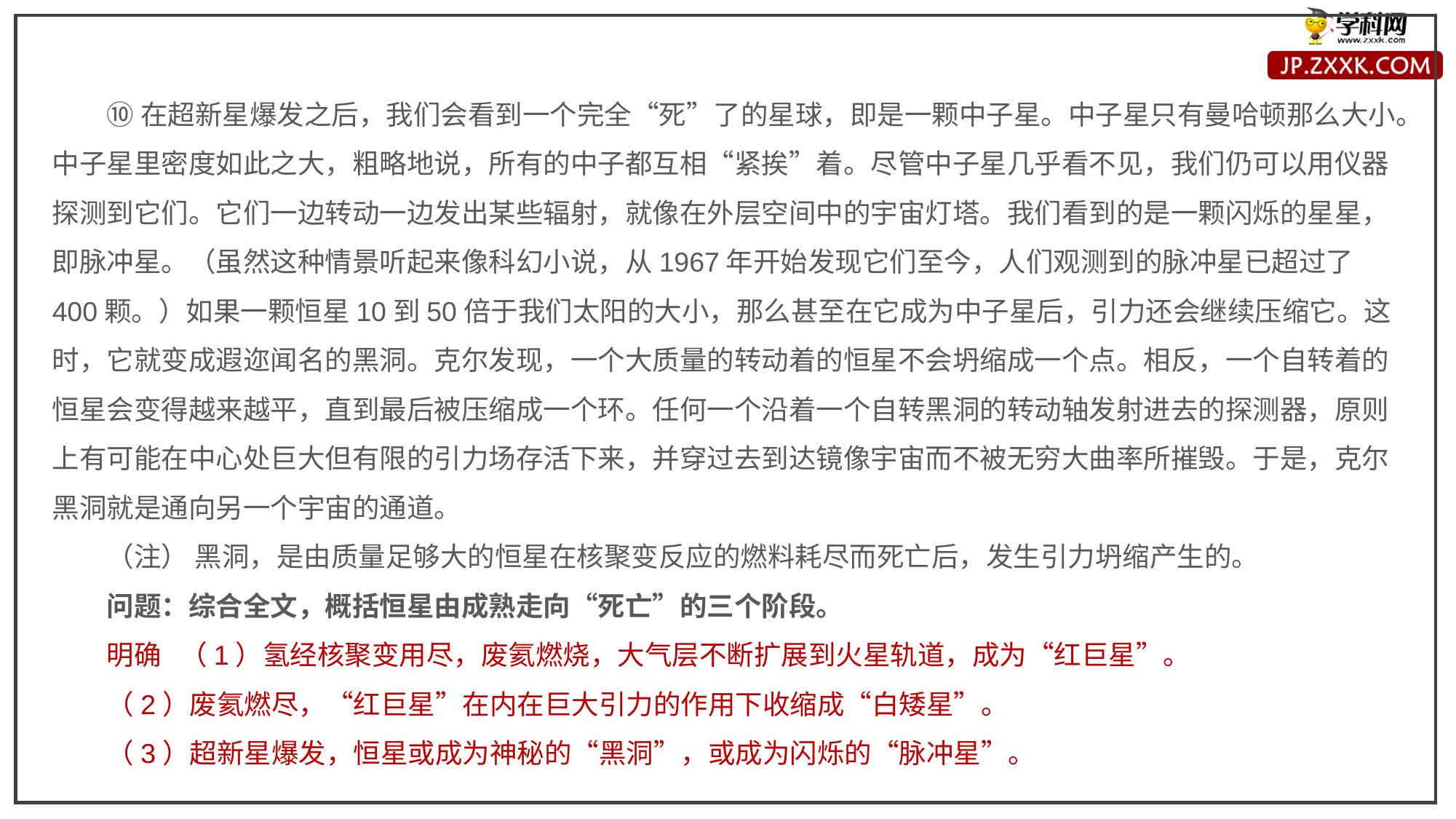

⑩在超新星爆发之后，我们会看到一个完全“死”了的星球，即是一颗中子星。中子星只有曼哈顿那么大小。中子星里密度如此之大，粗略地说，所有的中子都互相“紧挨”着。尽管中子星几乎看不见，我们仍可以用仪器探测到它们。它们一边转动一边发出某些辐射，就像在外层空间中的宇宙灯塔。我们看到的是一颗闪烁的星星，即脉冲星。（虽然这种情景听起来像科幻小说，从1967年开始发现它们至今，人们观测到的脉冲星已超过了400颗。）如果一颗恒星10到50倍于我们太阳的大小，那么甚至在它成为中子星后，引力还会继续压缩它。这时，它就变成遐迩闻名的黑洞。克尔发现，一个大质量的转动着的恒星不会坍缩成一个点。相反，一个自转着的恒星会变得越来越平，直到最后被压缩成一个环。任何一个沿着一个自转黑洞的转动轴发射进去的探测器，原则上有可能在中心处巨大但有限的引力场存活下来，并穿过去到达镜像宇宙而不被无穷大曲率所摧毁。于是，克尔黑洞就是通向另一个宇宙的通道。
（注） 黑洞，是由质量足够大的恒星在核聚变反应的燃料耗尽而死亡后，发生引力坍缩产生的。
问题：综合全文，概括恒星由成熟走向“死亡”的三个阶段。
明确   （1）氢经核聚变用尽，废氦燃烧，大气层不断扩展到火星轨道，成为“红巨星”。
（2）废氦燃尽，“红巨星”在内在巨大引力的作用下收缩成“白矮星”。
（3）超新星爆发，恒星或成为神秘的“黑洞”，或成为闪烁的“脉冲星”。